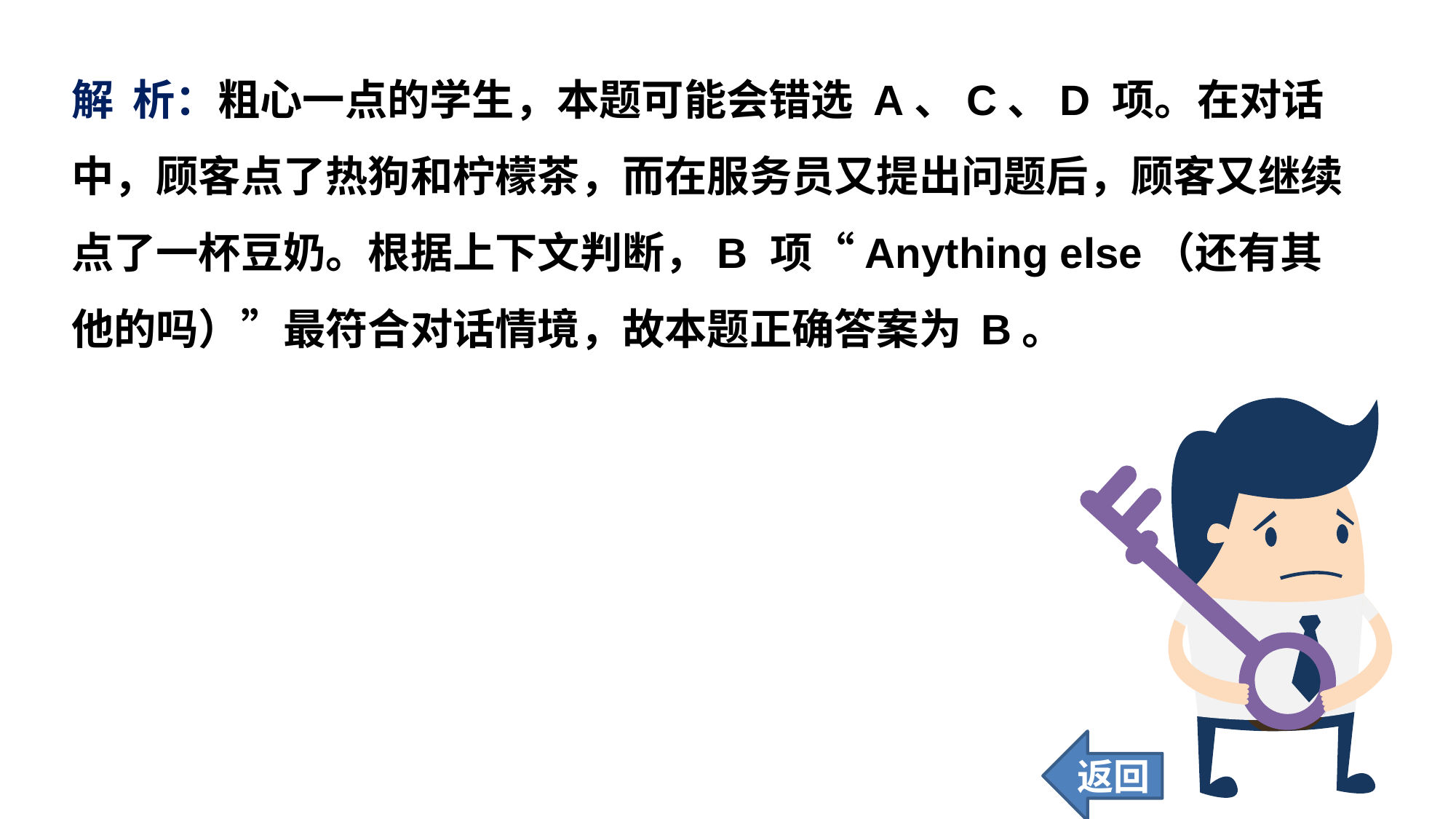

解  析：粗心一点的学生，本题可能会错选 A、C、D 项。在对话中，顾客点了热狗和柠檬茶，而在服务员又提出问题后，顾客又继续点了一杯豆奶。根据上下文判断，B 项“Anything else（还有其他的吗）”最符合对话情境，故本题正确答案为 B。

返回
81